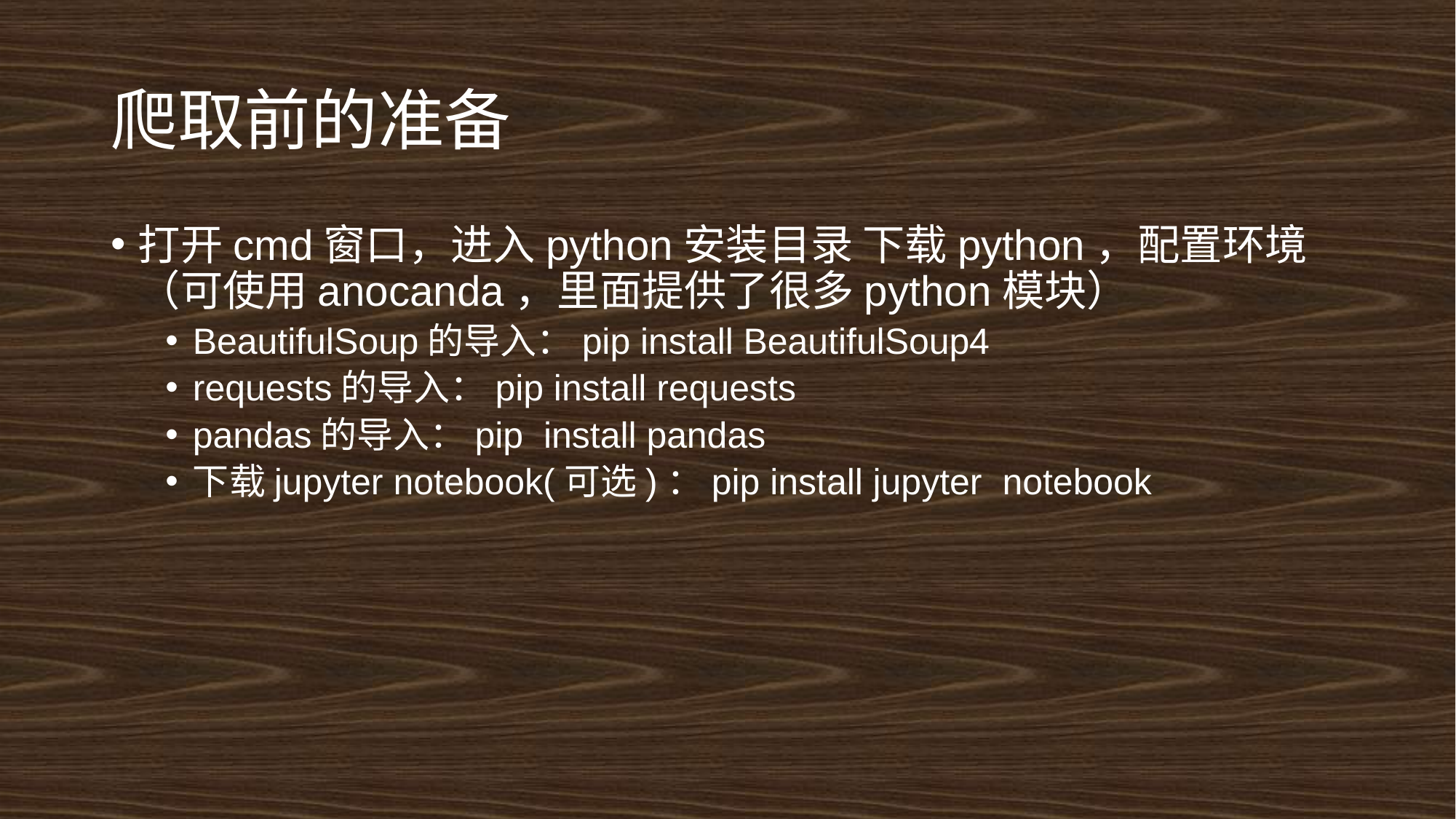

# 爬取前的准备
打开cmd窗口，进入python安装目录 下载python，配置环境（可使用anocanda，里面提供了很多python模块）
BeautifulSoup的导入：pip install BeautifulSoup4
requests的导入：pip install requests
pandas的导入：pip  install pandas
下载jupyter notebook(可选)：pip install jupyter  notebook